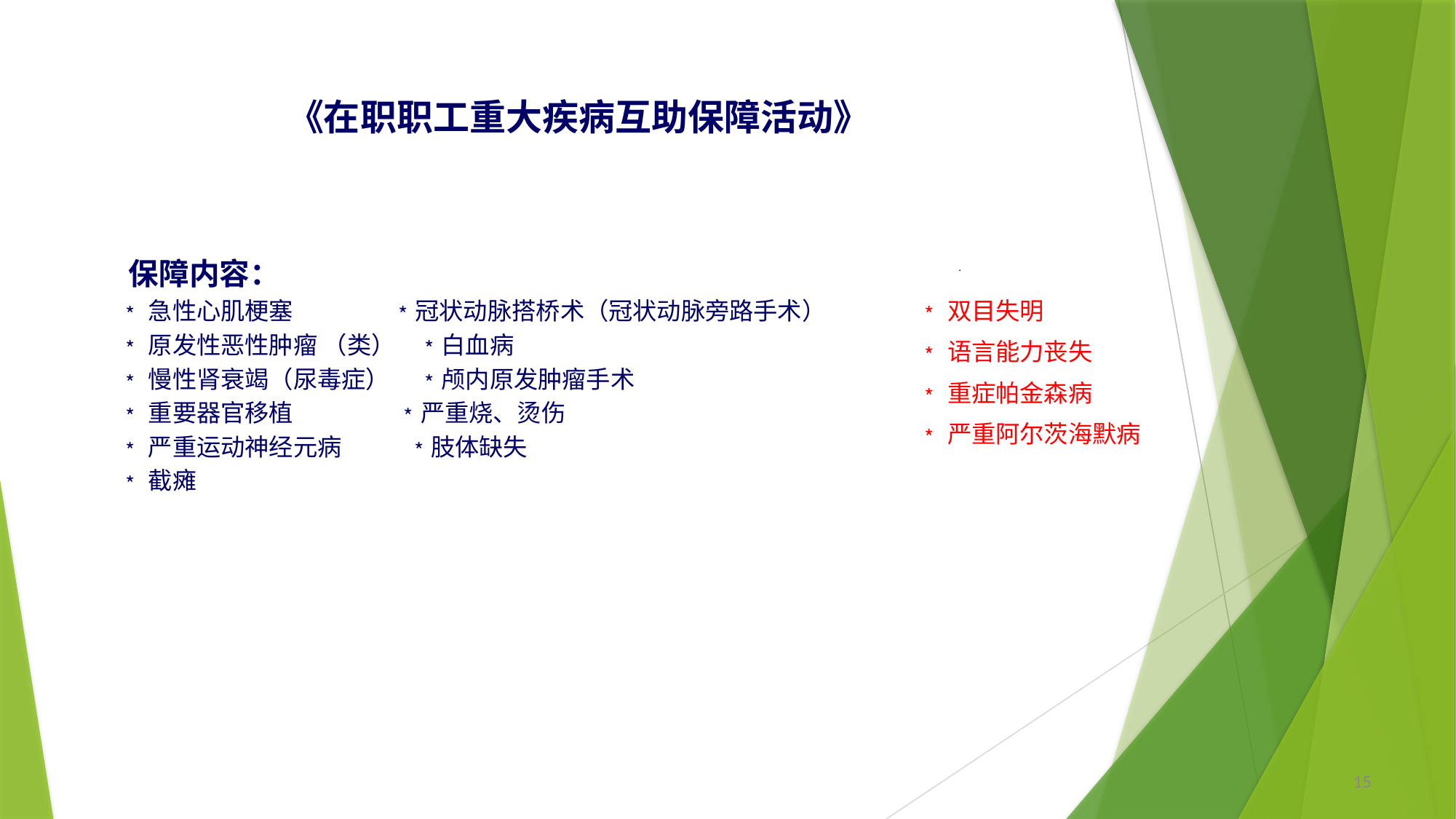

《在职职工重大疾病互助保障活动》
  保障内容：
  ﹡急性心肌梗塞                  ﹡冠状动脉搭桥术（冠状动脉旁路手术）
  ﹡原发性恶性肿瘤 （类）    ﹡白血病
  ﹡慢性肾衰竭（尿毒症）     ﹡颅内原发肿瘤手术
  ﹡重要器官移植                   ﹡严重烧、烫伤
  ﹡严重运动神经元病            ﹡肢体缺失
  ﹡截瘫

﹡双目失明
﹡语言能力丧失
﹡重症帕金森病
﹡严重阿尔茨海默病

15